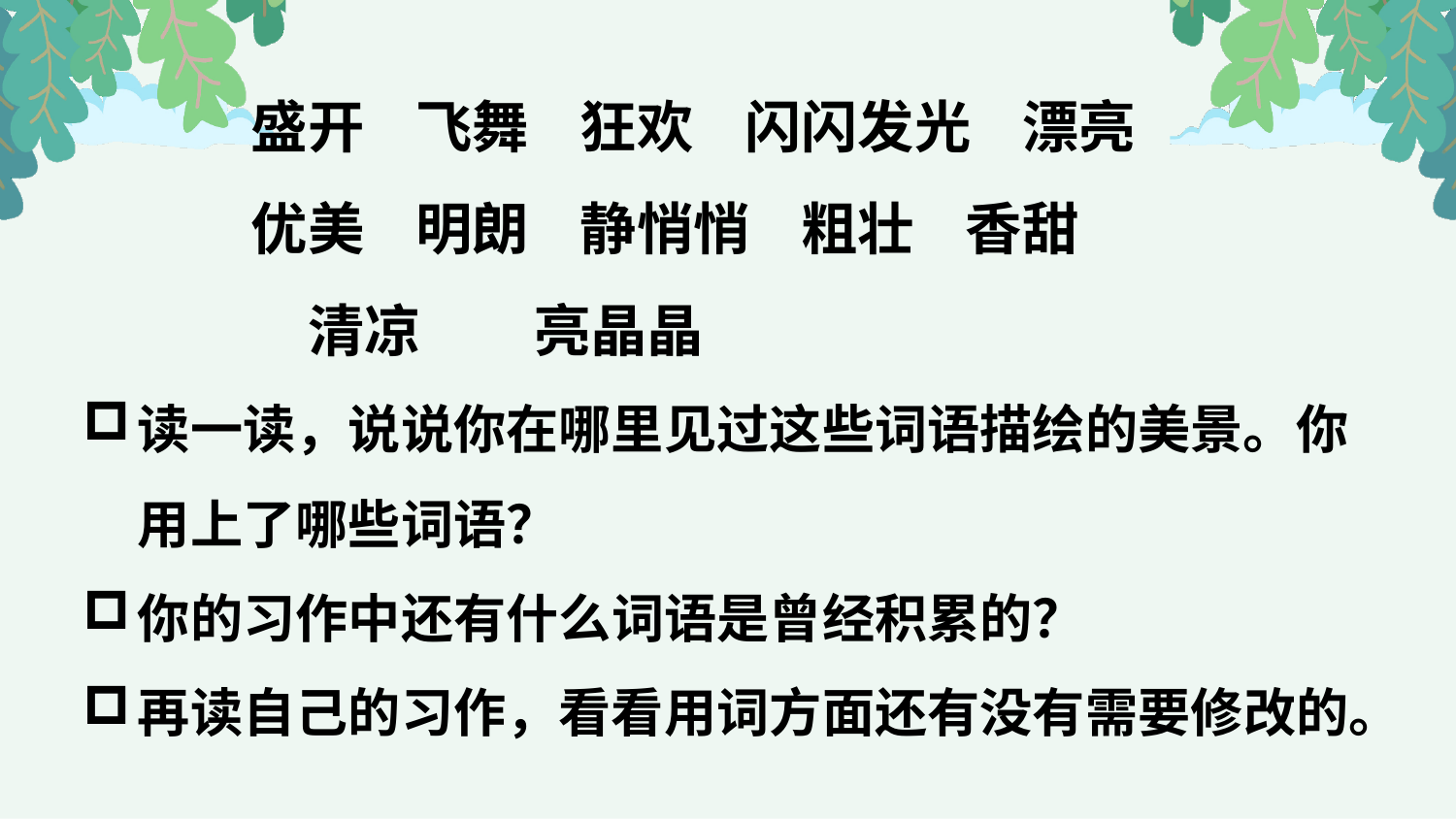

盛开    飞舞    狂欢    闪闪发光    漂亮    优美    明朗    静悄悄    粗壮    香甜　　　清凉　　亮晶晶
读一读，说说你在哪里见过这些词语描绘的美景。你用上了哪些词语？
你的习作中还有什么词语是曾经积累的？
再读自己的习作，看看用词方面还有没有需要修改的。